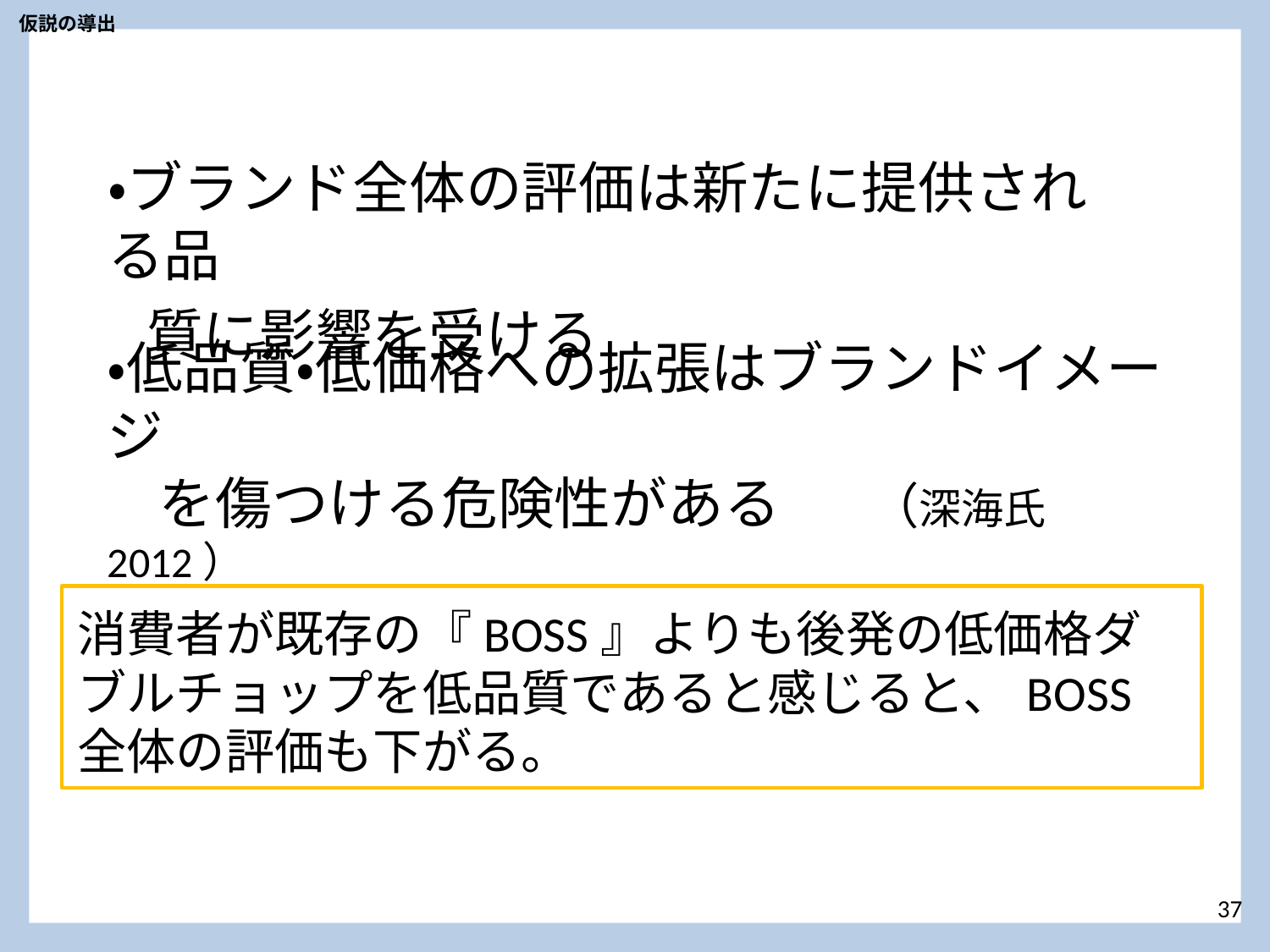

仮説の導出
・ブランド全体の評価は新たに提供される品
  質に影響を受ける

・低品質・低価格への拡張はブランドイメージ
   を傷つける危険性がある       （深海氏　2012）

消費者が既存の『BOSS』よりも後発の低価格ダブルチョップを低品質であると感じると、 BOSS全体の評価も下がる。
37